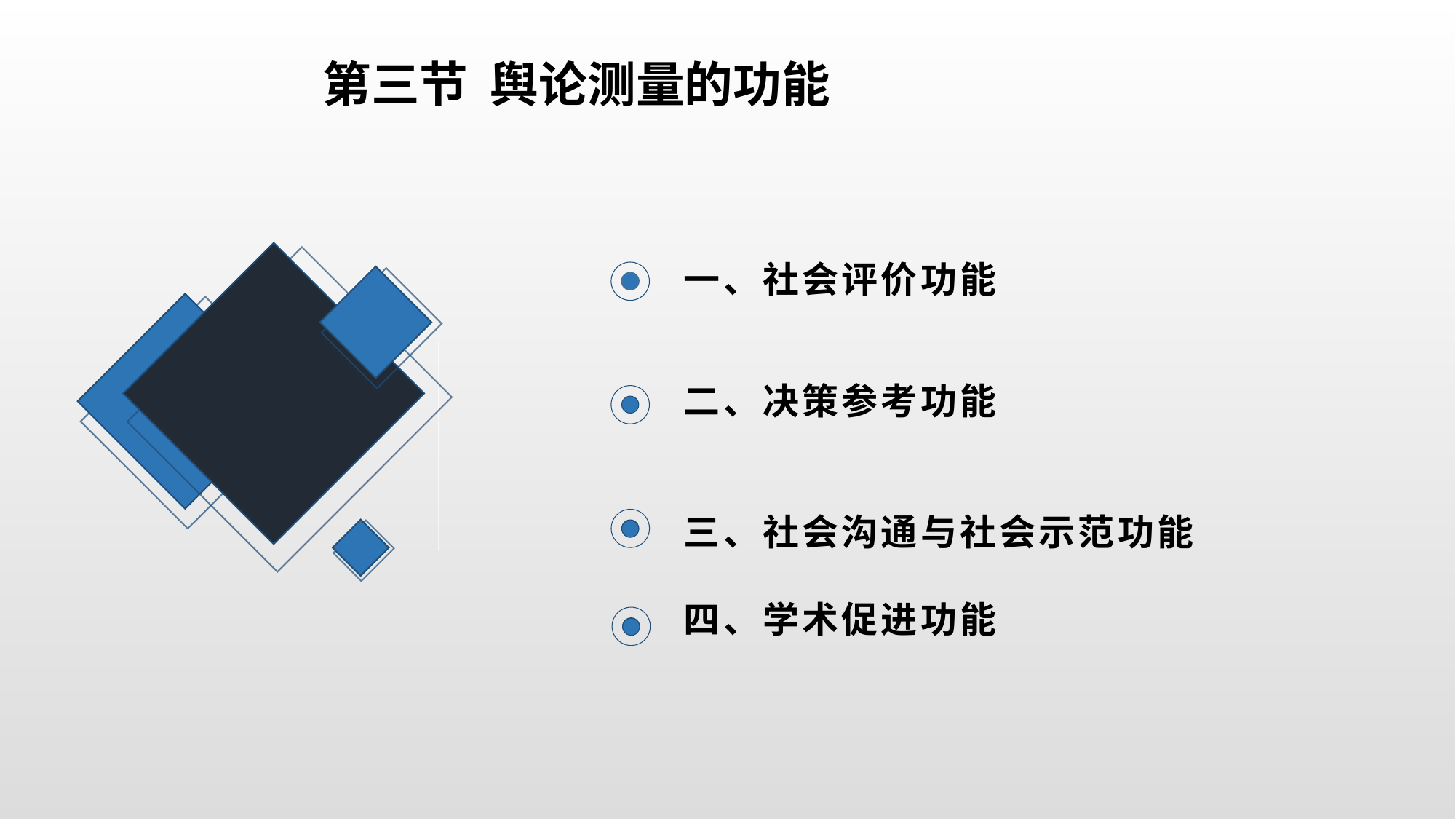

第三节  舆论测量的功能
一、社会评价功能

二、决策参考功能

三、社会沟通与社会示范功能

四、学术促进功能